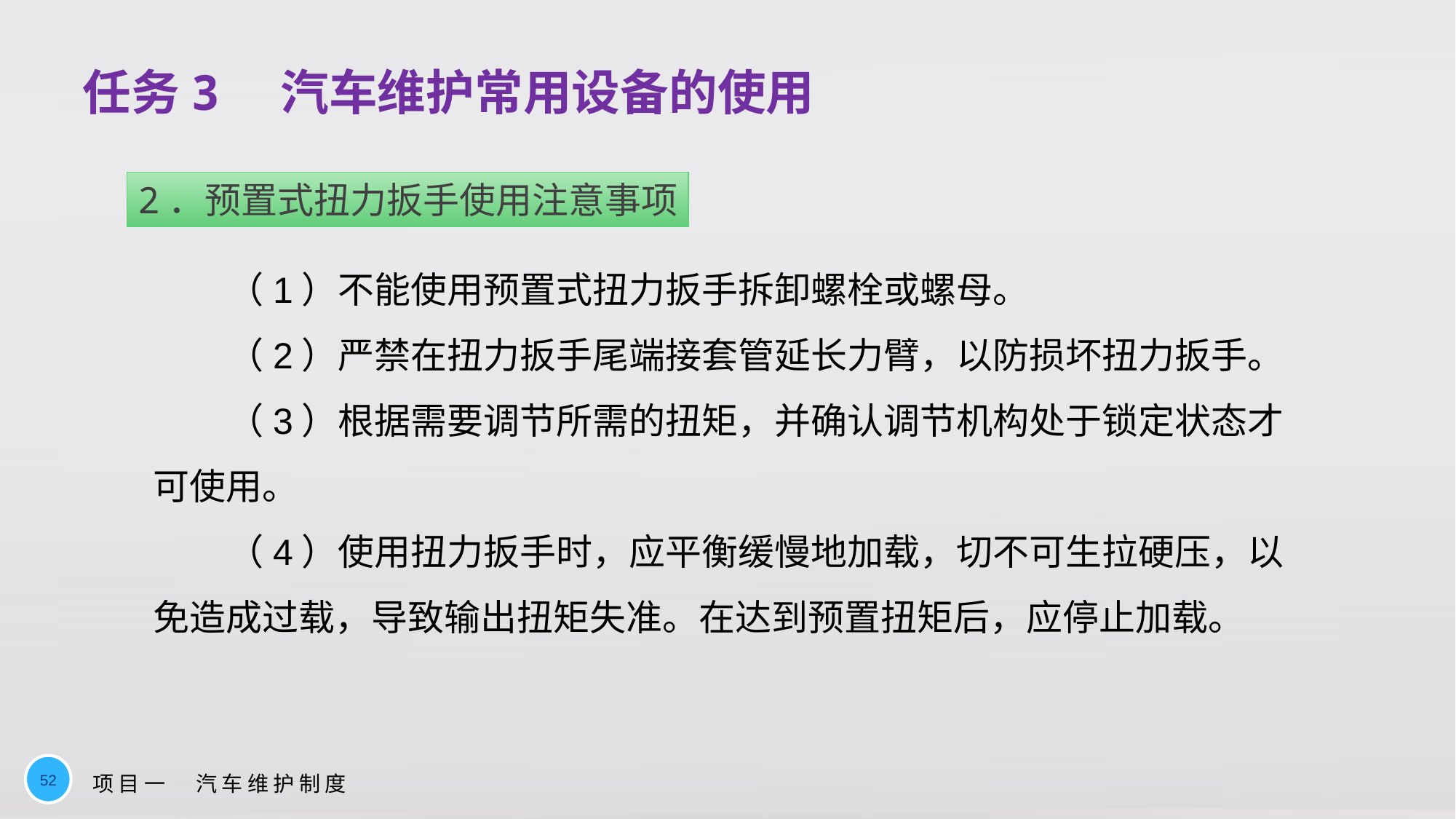

# 任务3　汽车维护常用设备的使用
2．预置式扭力扳手使用注意事项
（1）不能使用预置式扭力扳手拆卸螺栓或螺母。
（2）严禁在扭力扳手尾端接套管延长力臂，以防损坏扭力扳手。
（3）根据需要调节所需的扭矩，并确认调节机构处于锁定状态才可使用。
（4）使用扭力扳手时，应平衡缓慢地加载，切不可生拉硬压，以免造成过载，导致输出扭矩失准。在达到预置扭矩后，应停止加载。
52